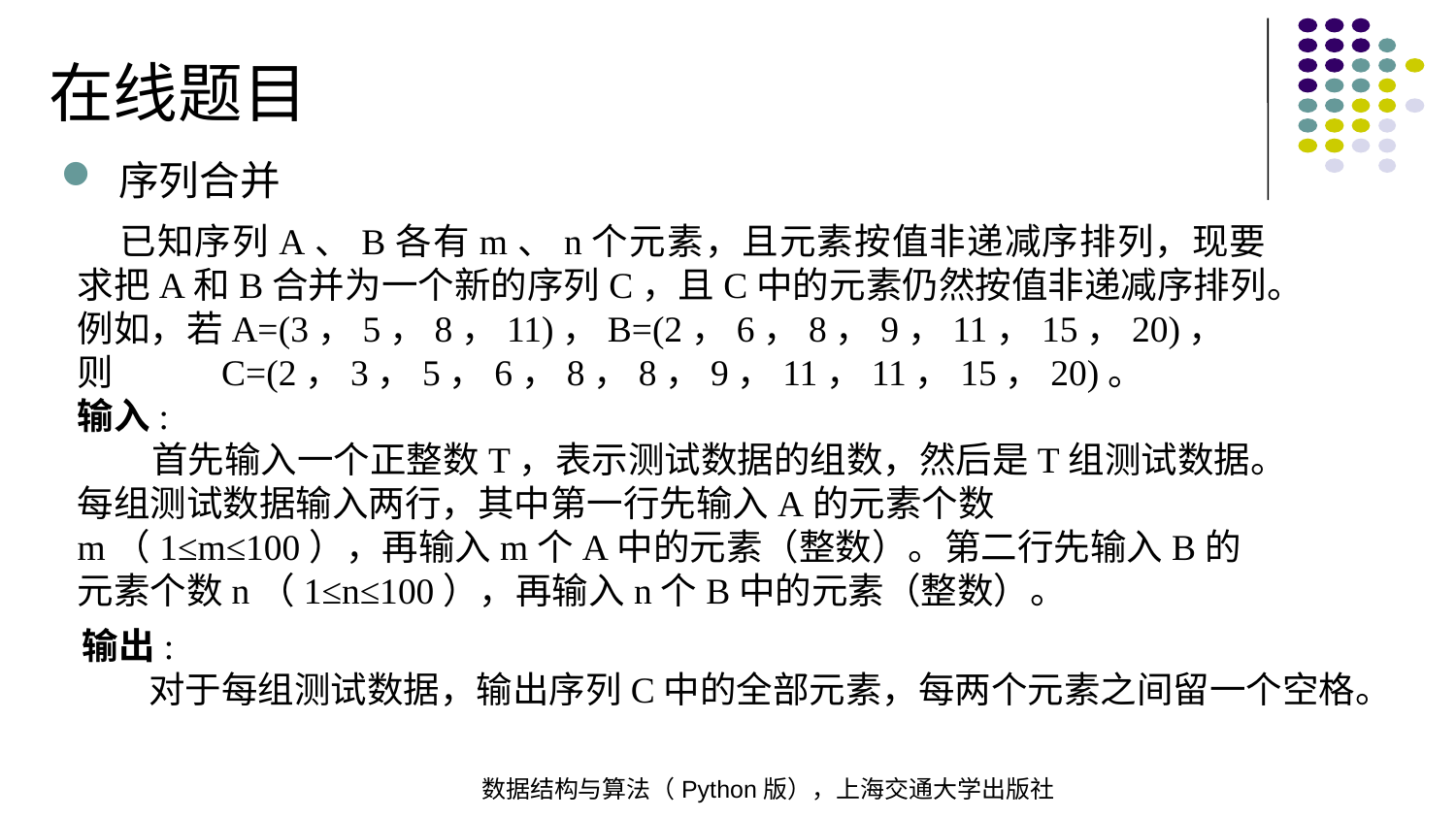

在线题目
序列合并
已知序列A、B各有m、n个元素，且元素按值非递减序排列，现要求把A和B合并为一个新的序列C，且C中的元素仍然按值非递减序排列。
例如，若A=(3，5，8，11)，B=(2，6，8，9，11，15，20)，
则            C=(2，3，5，6，8，8，9，11，11，15，20)。
输入:
        首先输入一个正整数T，表示测试数据的组数，然后是T组测试数据。每组测试数据输入两行，其中第一行先输入A的元素个数m（1≤m≤100），再输入m个A中的元素（整数）。第二行先输入B的元素个数n（1≤n≤100），再输入n个B中的元素（整数）。
输出:
       对于每组测试数据，输出序列C中的全部元素，每两个元素之间留一个空格。